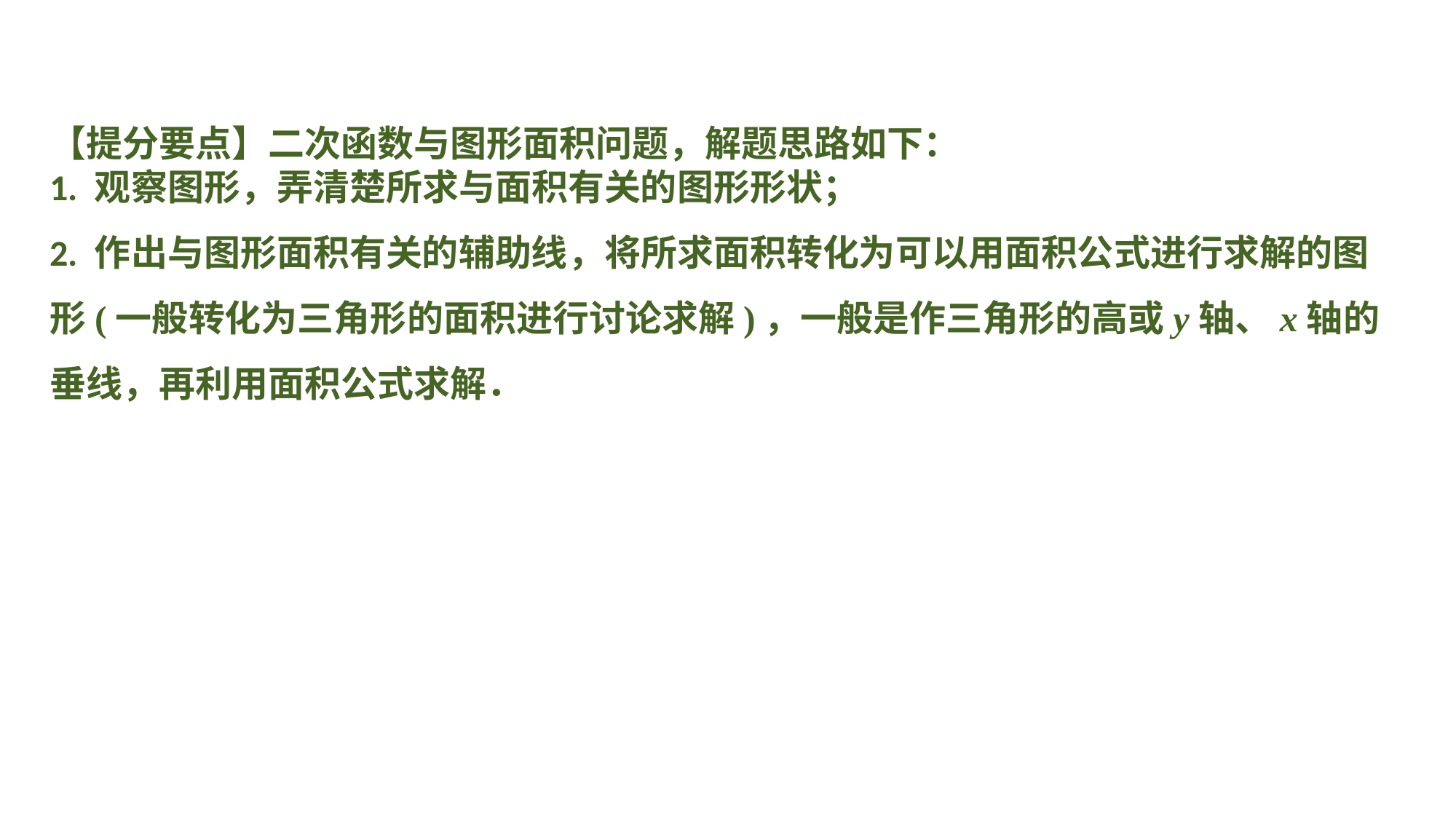

【提分要点】二次函数与图形面积问题，解题思路如下：1. 观察图形，弄清楚所求与面积有关的图形形状；2. 作出与图形面积有关的辅助线，将所求面积转化为可以用面积公式进行求解的图形(一般转化为三角形的面积进行讨论求解)，一般是作三角形的高或y轴、x轴的垂线，再利用面积公式求解．